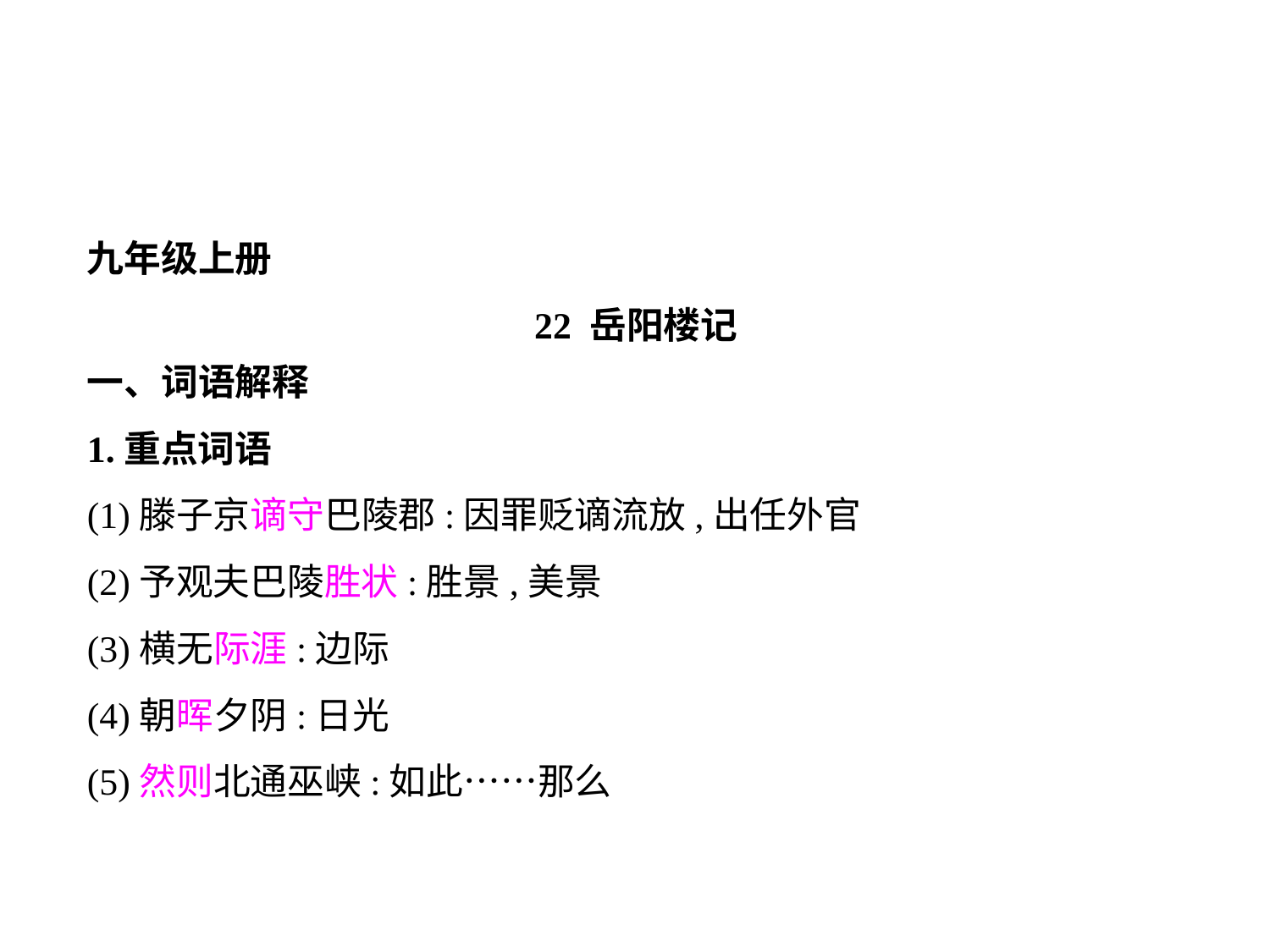

九年级上册
22 岳阳楼记
一、词语解释
1.重点词语
(1)滕子京谪守巴陵郡:因罪贬谪流放,出任外官
(2)予观夫巴陵胜状:胜景,美景
(3)横无际涯:边际
(4)朝晖夕阴:日光
(5)然则北通巫峡:如此……那么